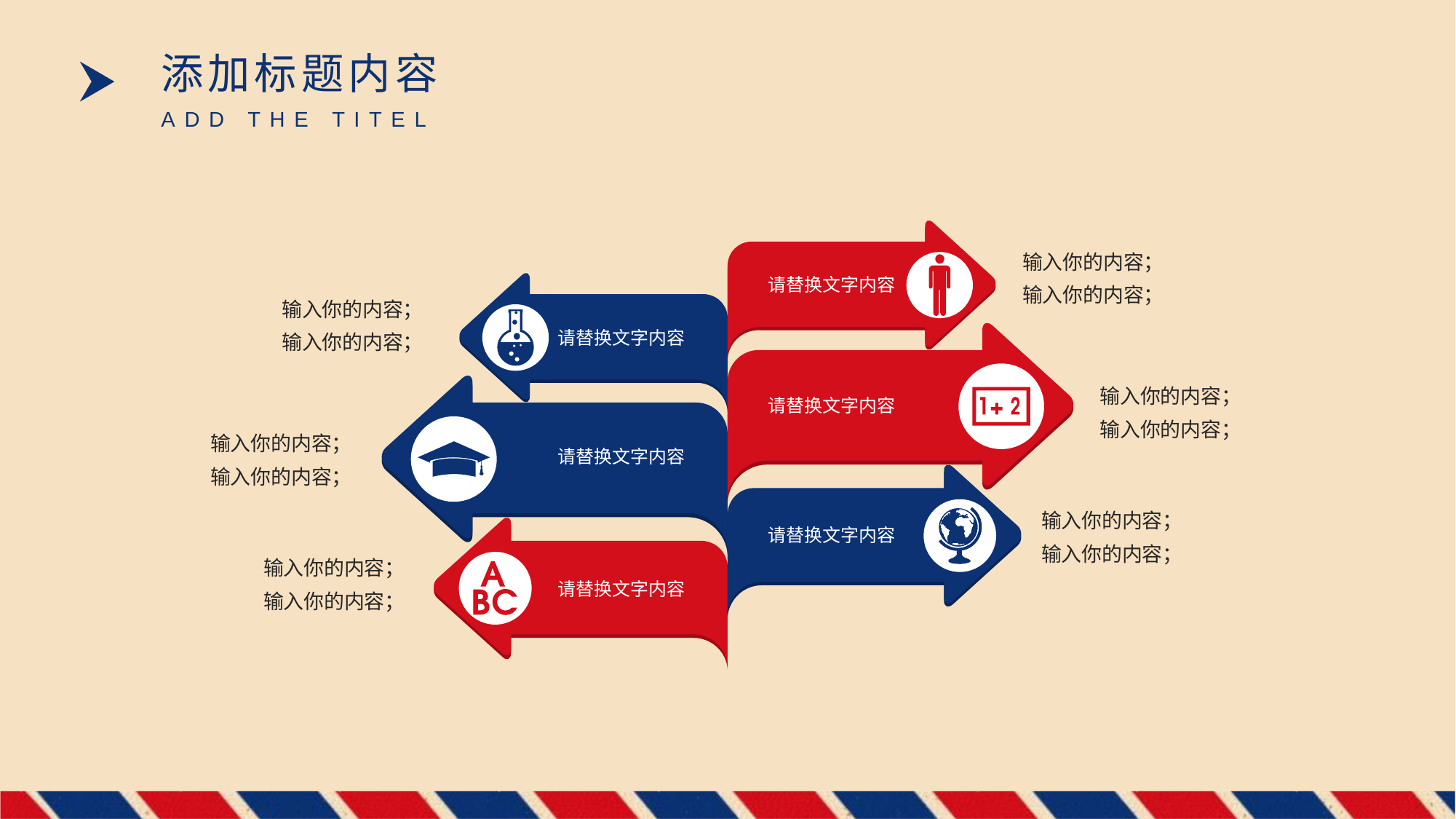

添加标题内容

ADD THE TITEL

请替换文字内容

请替换文字内容

请替换文字内容

请替换文字内容

请替换文字内容

请替换文字内容
输入你的内容；
输入你的内容；
输入你的内容；
输入你的内容；
输入你的内容；
输入你的内容；
输入你的内容；
输入你的内容；
输入你的内容；
输入你的内容；
输入你的内容；
输入你的内容；